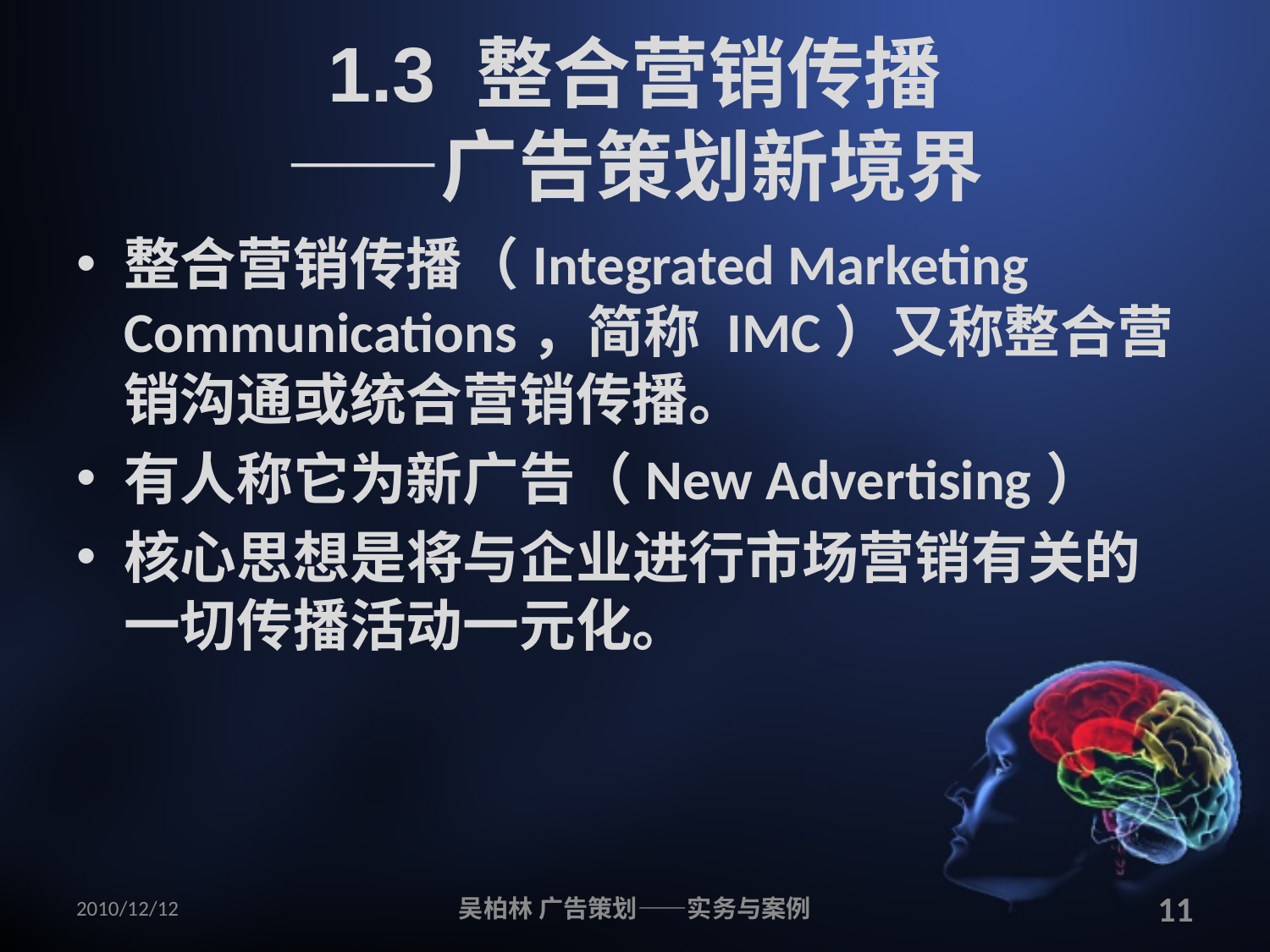

# 1.3 整合营销传播 ——广告策划新境界
整合营销传播（Integrated Marketing Communications，简称 IMC）又称整合营销沟通或统合营销传播。
有人称它为新广告（New Advertising）
核心思想是将与企业进行市场营销有关的一切传播活动一元化。
2010/12/12
吴柏林 广告策划——实务与案例
11